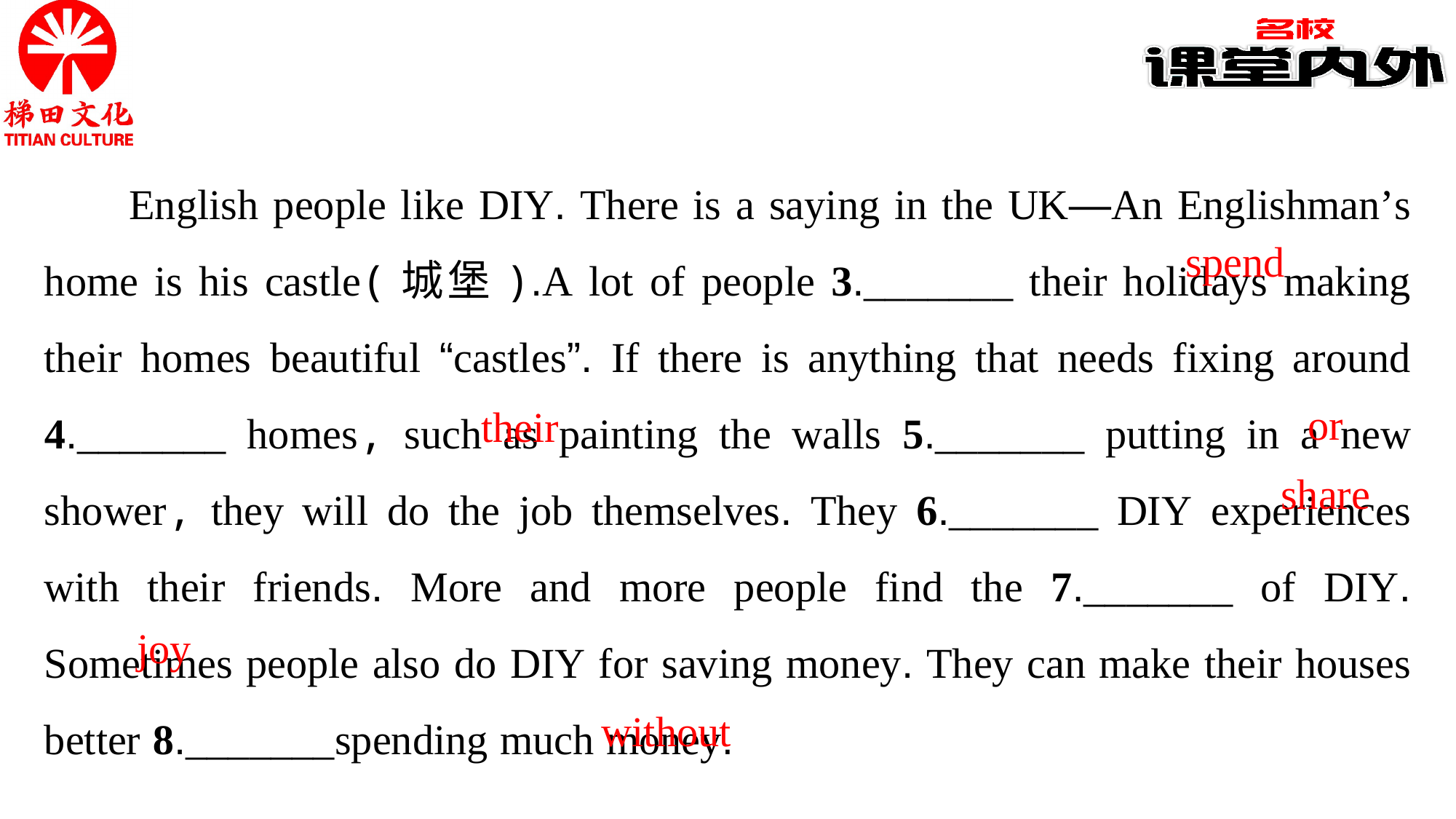

English people like DIY. There is a saying in the UK—An Englishman’s home is his castle(城堡).A lot of people 3._______ their holidays making their homes beautiful “castles”. If there is anything that needs fixing around 4._______ homes, such as painting the walls 5._______ putting in a new shower, they will do the job themselves. They 6._______ DIY experiences with their friends. More and more people find the 7._______ of DIY. Sometimes people also do DIY for saving money. They can make their houses better 8._______spending much money.
spend
or
their
share
joy
without